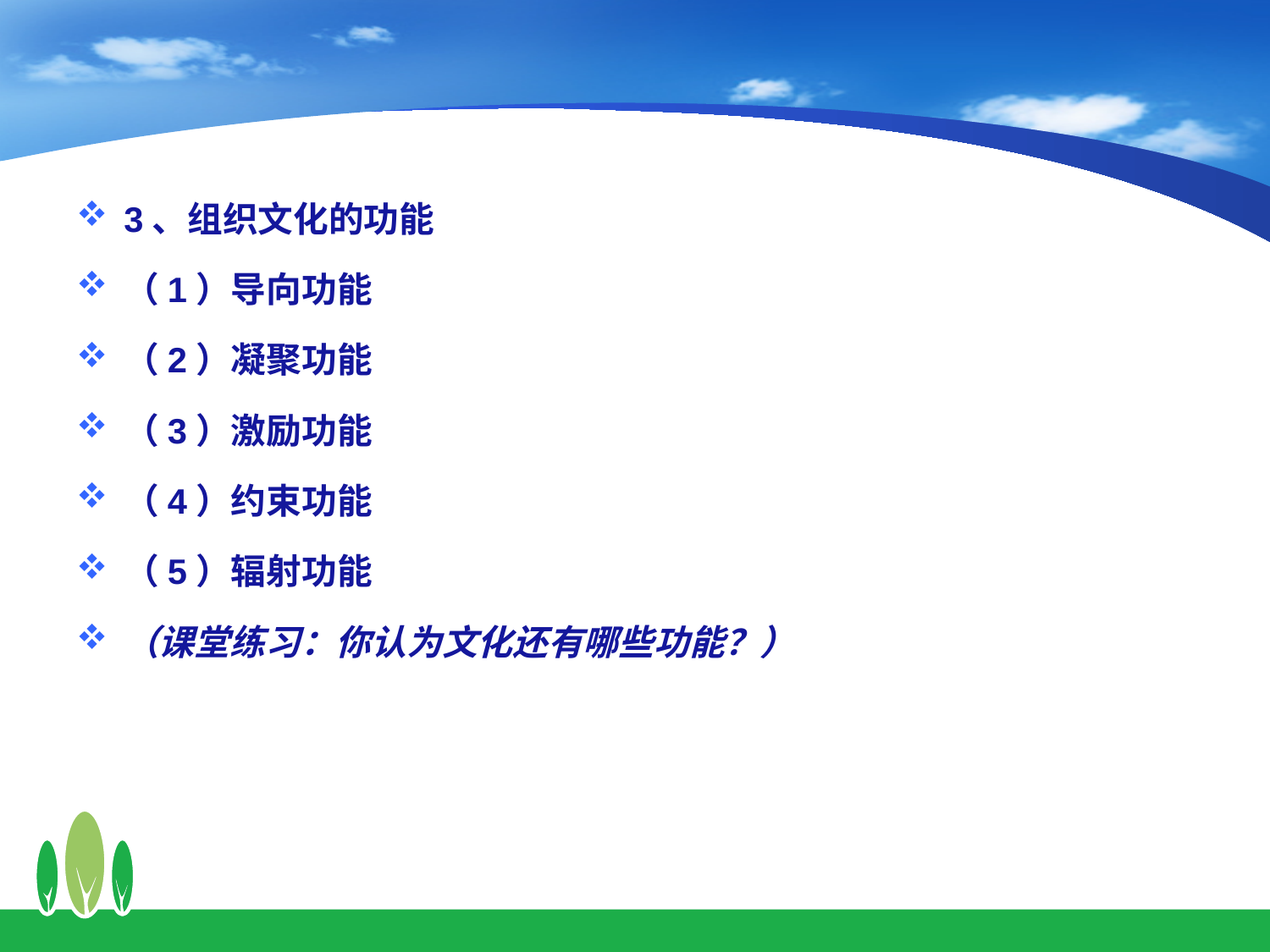

3、组织文化的功能
（1）导向功能
（2）凝聚功能
（3）激励功能
（4）约束功能
（5）辐射功能
（课堂练习：你认为文化还有哪些功能？）